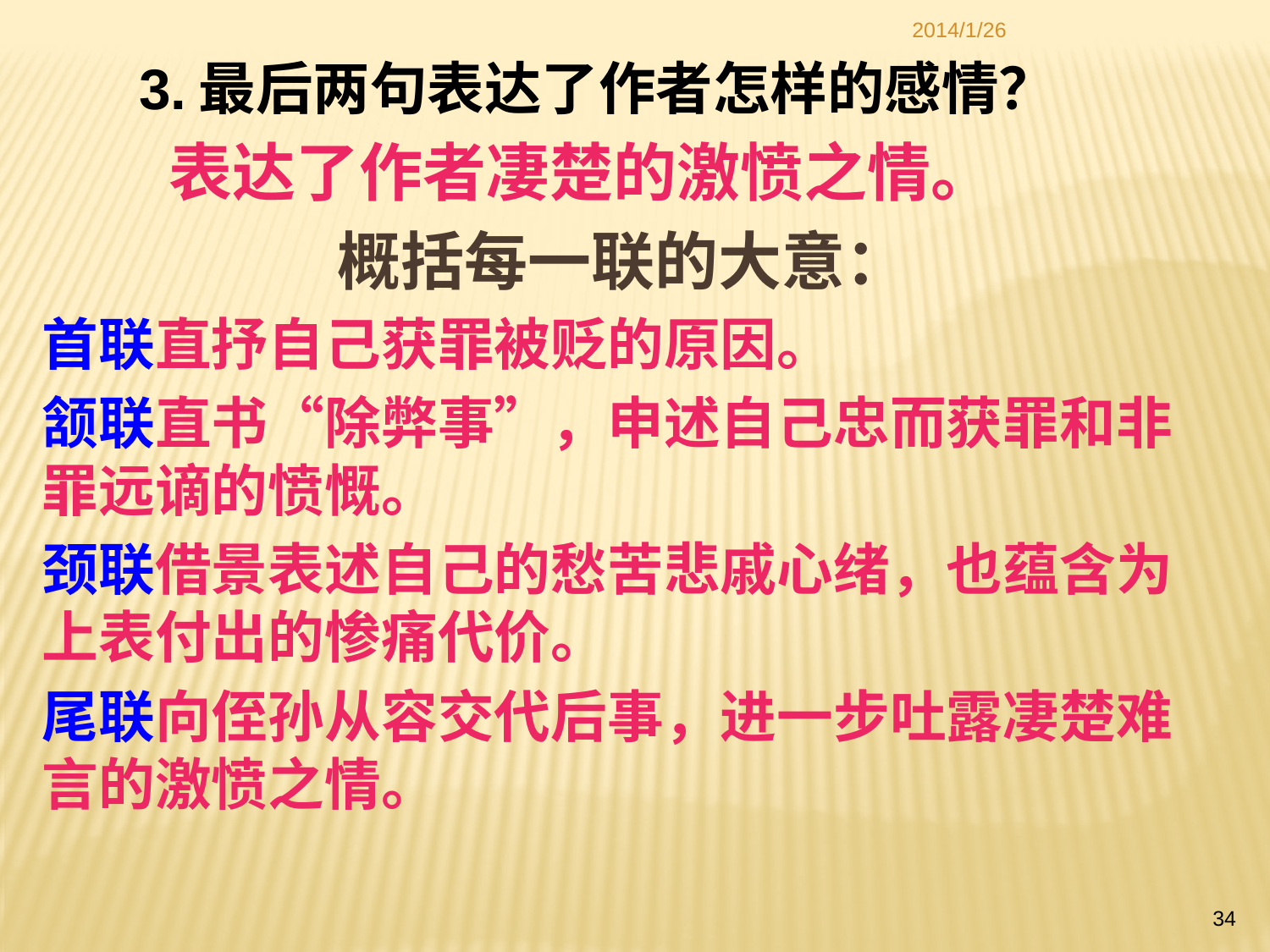

2014/1/26
　　3.最后两句表达了作者怎样的感情？
 　　表达了作者凄楚的激愤之情。
概括每一联的大意：
首联直抒自己获罪被贬的原因。
颔联直书“除弊事”，申述自己忠而获罪和非罪远谪的愤慨。
颈联借景表述自己的愁苦悲戚心绪，也蕴含为上表付出的惨痛代价。
尾联向侄孙从容交代后事，进一步吐露凄楚难言的激愤之情。
34